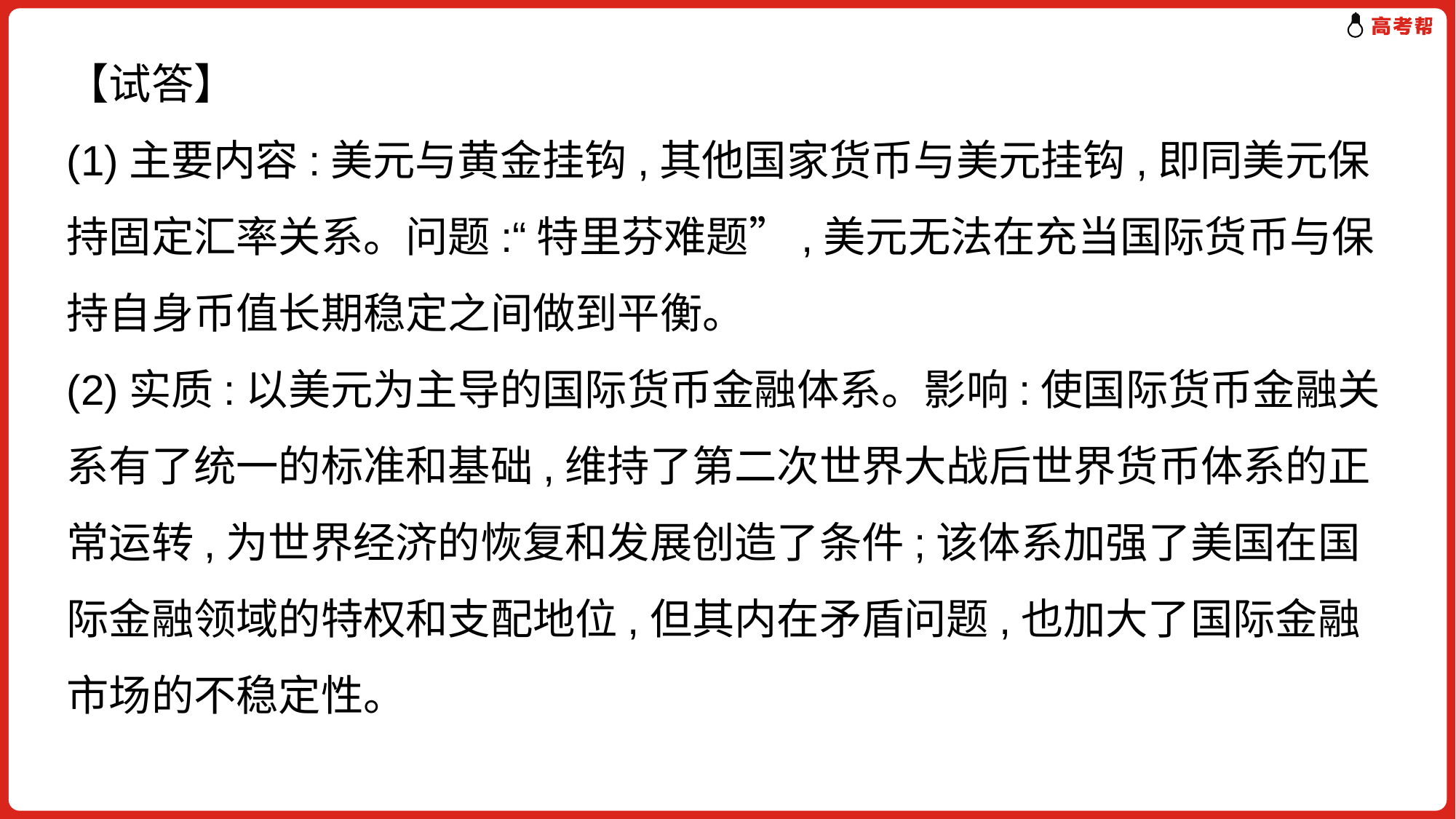

【试答】
(1)主要内容:美元与黄金挂钩,其他国家货币与美元挂钩,即同美元保持固定汇率关系。问题:“特里芬难题”,美元无法在充当国际货币与保持自身币值长期稳定之间做到平衡。
(2)实质:以美元为主导的国际货币金融体系。影响:使国际货币金融关系有了统一的标准和基础,维持了第二次世界大战后世界货币体系的正常运转,为世界经济的恢复和发展创造了条件;该体系加强了美国在国际金融领域的特权和支配地位,但其内在矛盾问题,也加大了国际金融市场的不稳定性。